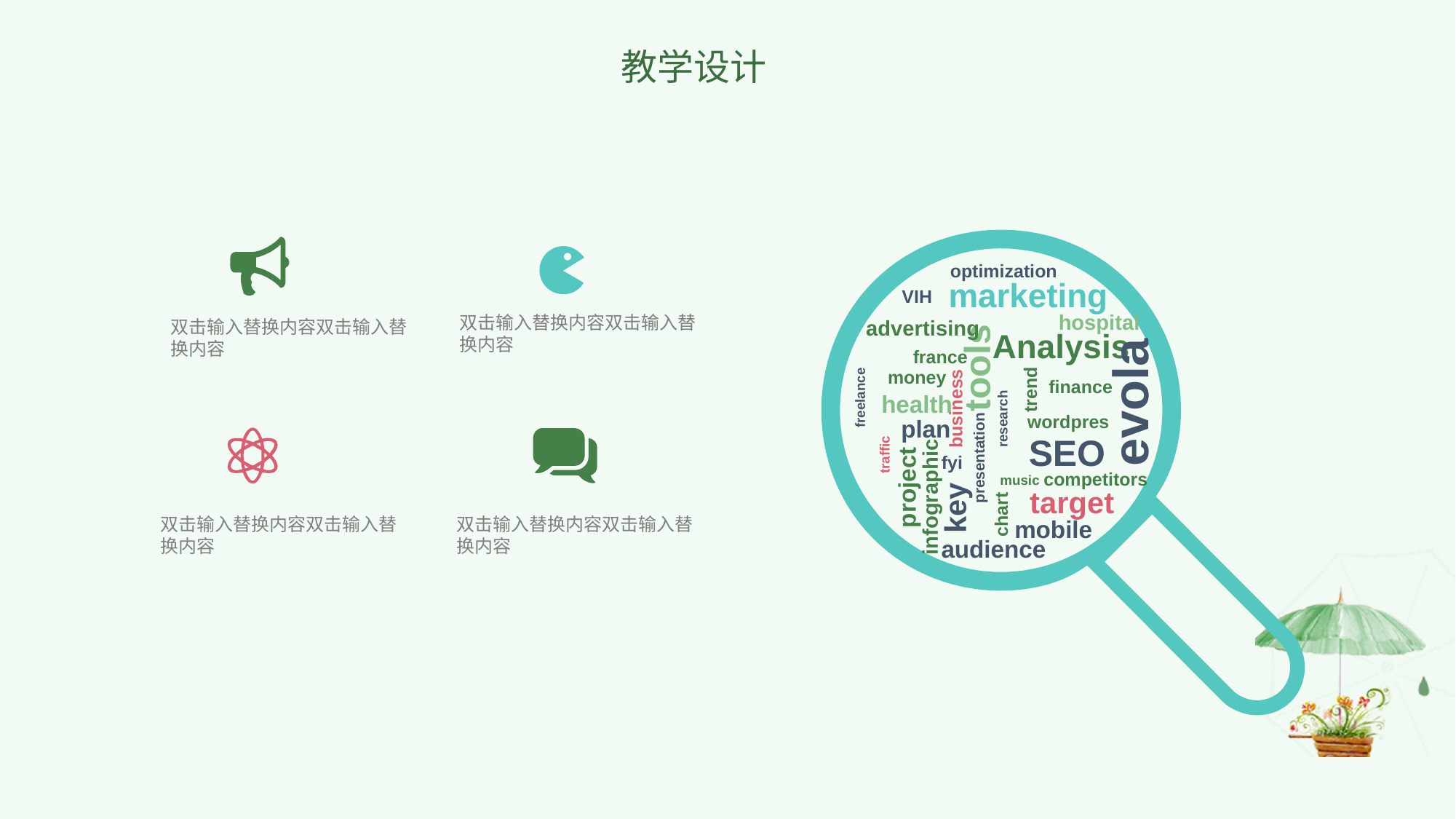

教学设计

optimization
marketing
VIH
hospital
双击输入替换内容双击输入替换内容
advertising
双击输入替换内容双击输入替换内容
Analysis
france
tools
money
evola
finance
trend
health
freelance
business
wordpres
research
plan
SEO

traffic
presentation
fyi
competitors
music
project
target
infographic
key
chart
双击输入替换内容双击输入替换内容
双击输入替换内容双击输入替换内容
mobile
audience